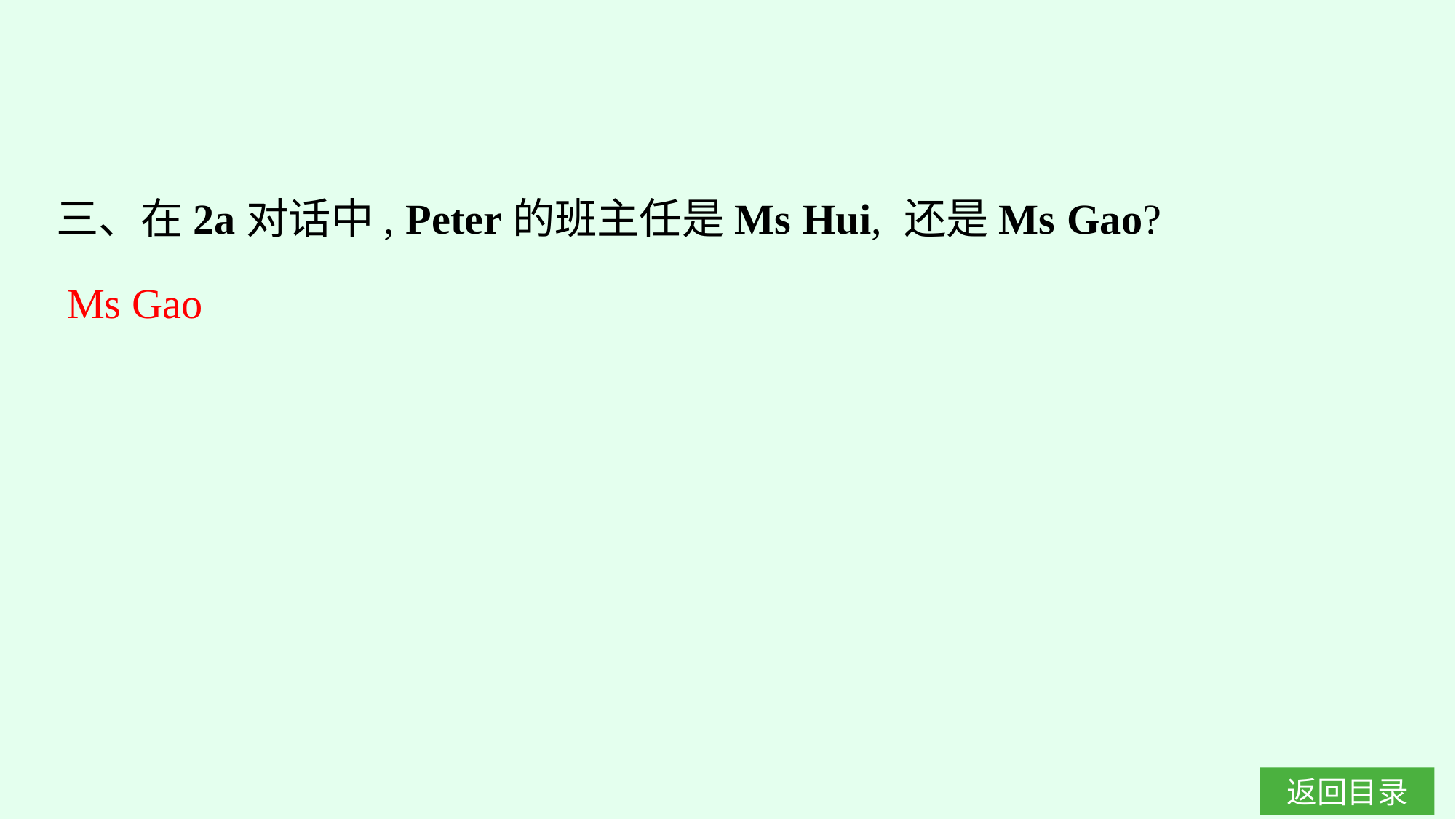

三、在2a对话中, Peter的班主任是Ms Hui, 还是Ms Gao?
Ms Gao